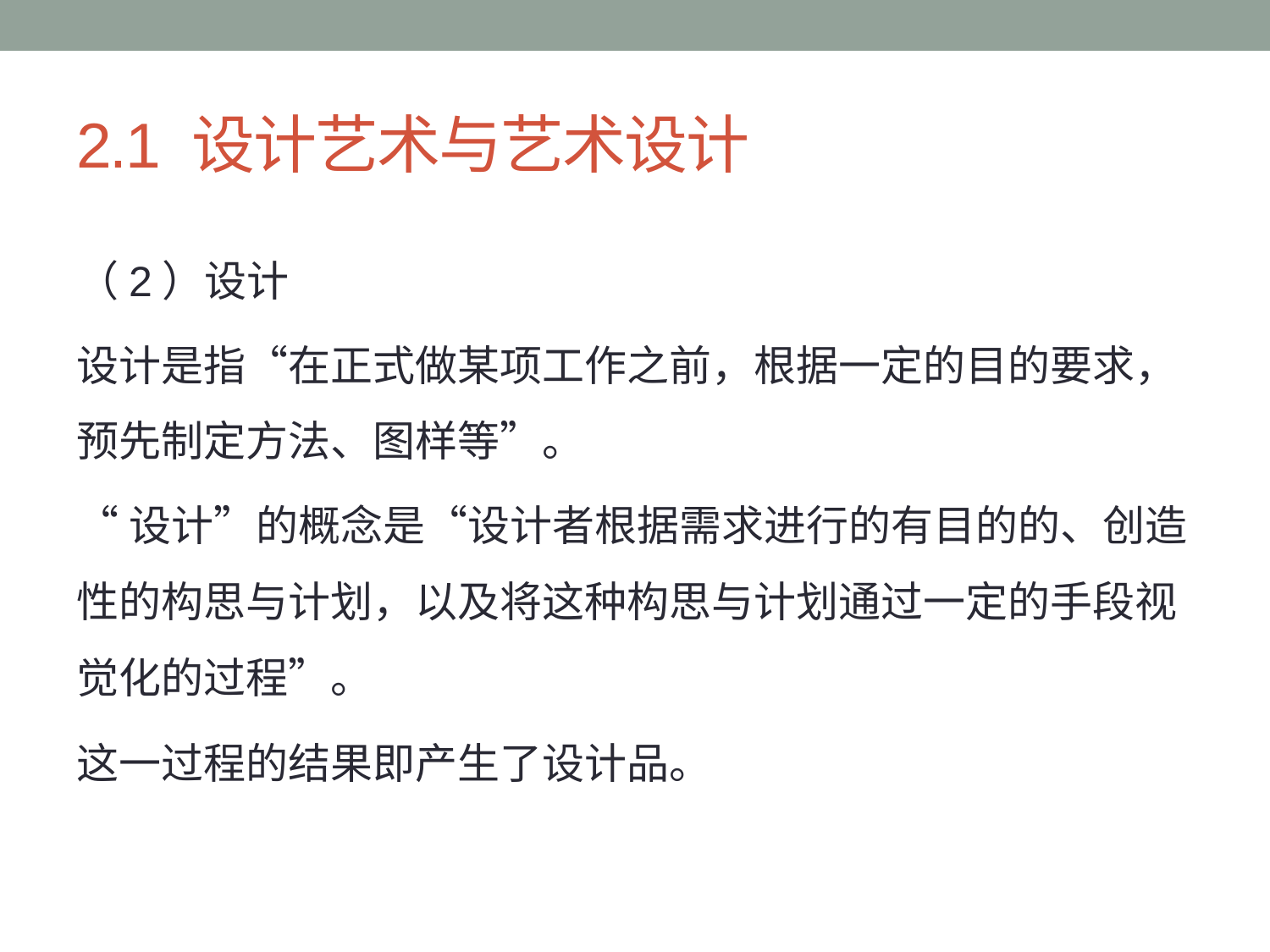

# 2.1 设计艺术与艺术设计
（2）设计
设计是指“在正式做某项工作之前，根据一定的目的要求，预先制定方法、图样等”。
“设计”的概念是“设计者根据需求进行的有目的的、创造性的构思与计划，以及将这种构思与计划通过一定的手段视觉化的过程”。
这一过程的结果即产生了设计品。